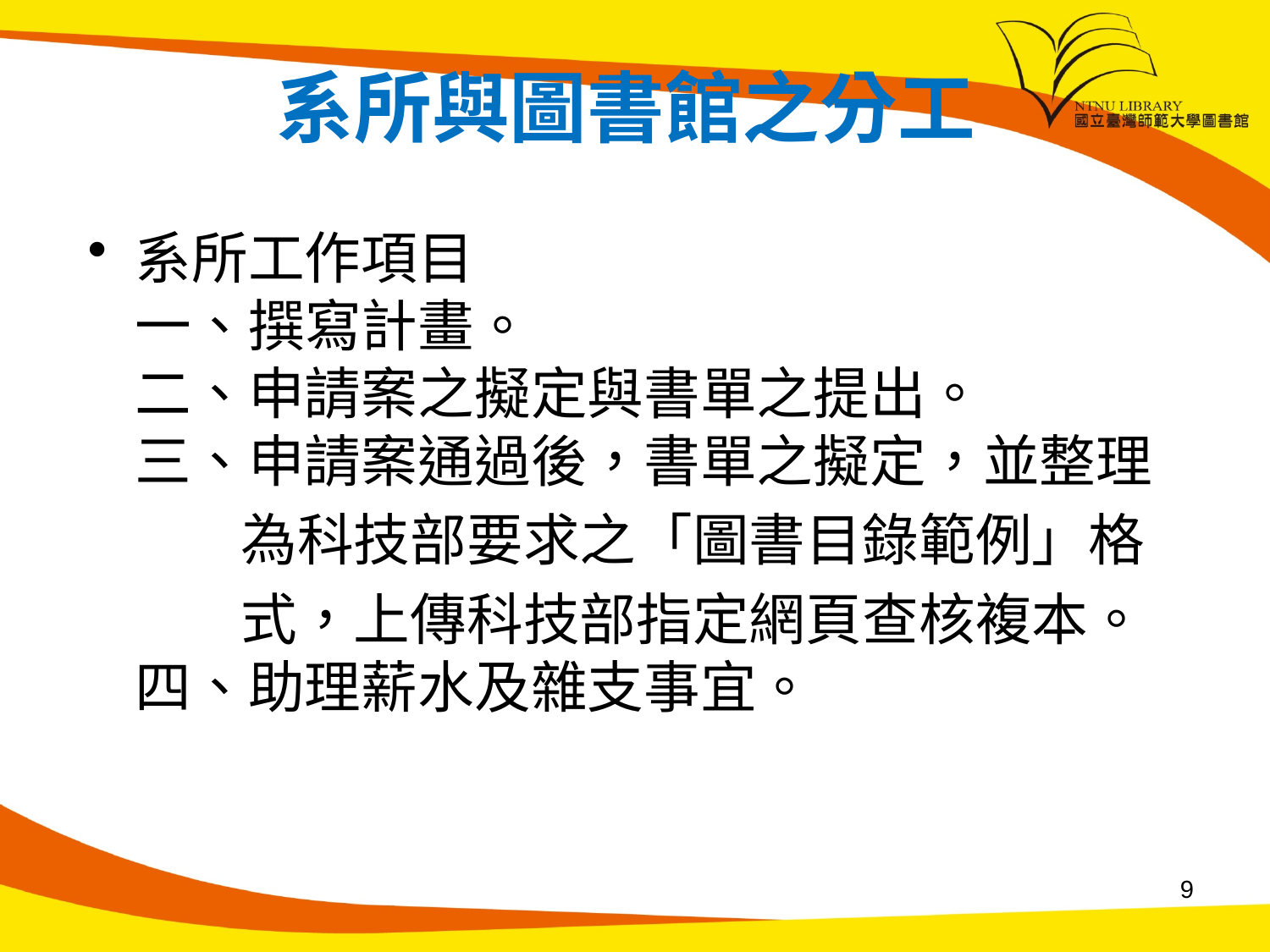

# 系所與圖書館之分工
系所工作項目
一、撰寫計畫。
二、申請案之擬定與書單之提出。
三、申請案通過後，書單之擬定，並整理
           為科技部要求之「圖書目錄範例」格
           式，上傳科技部指定網頁查核複本。
四、助理薪水及雜支事宜。
9